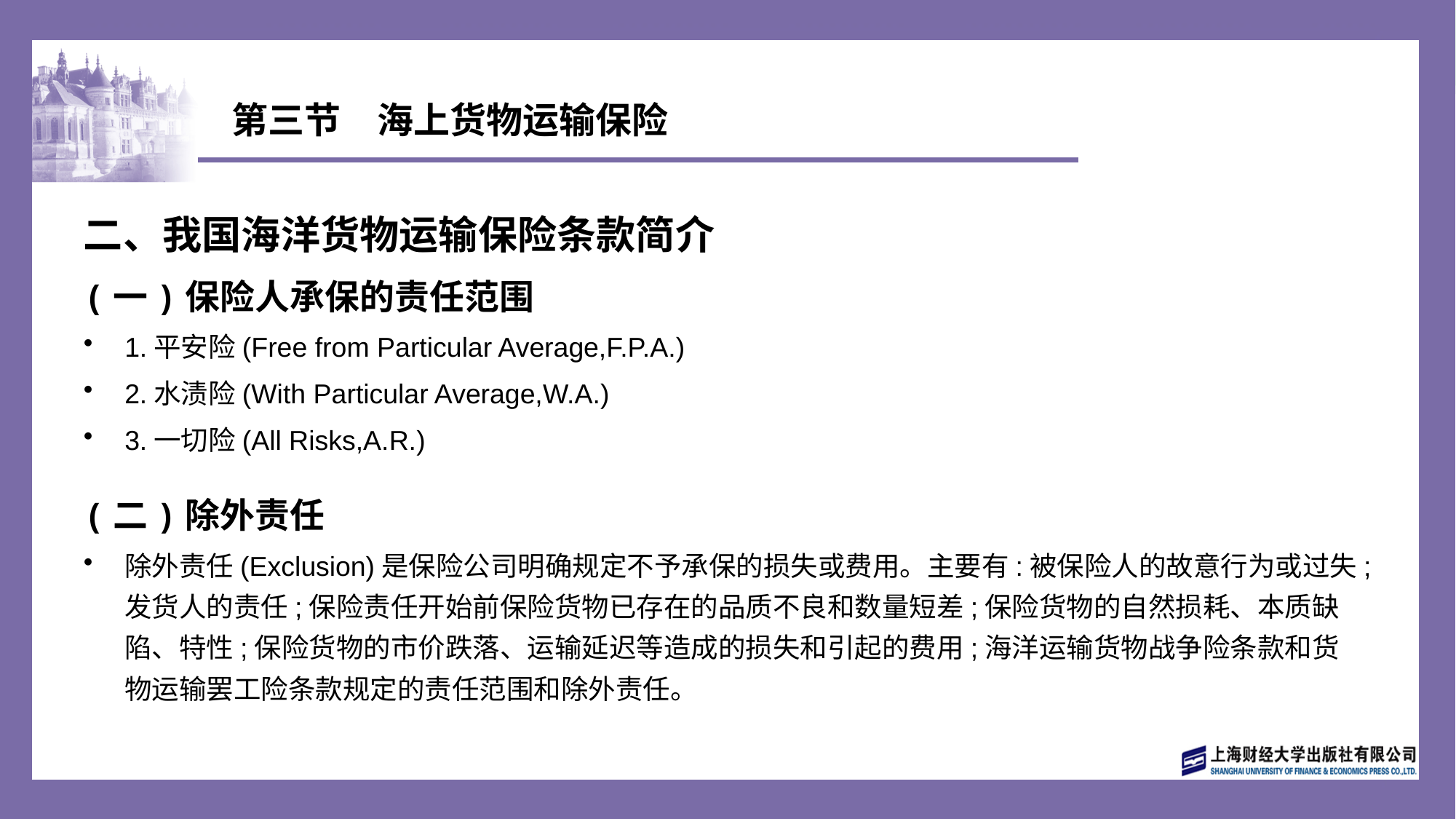

# 第三节　海上货物运输保险
二、我国海洋货物运输保险条款简介
(一)保险人承保的责任范围
1.平安险(Free from Particular Average,F.P.A.)
2.水渍险(With Particular Average,W.A.)
3.一切险(All Risks,A.R.)
(二)除外责任
除外责任(Exclusion)是保险公司明确规定不予承保的损失或费用。主要有:被保险人的故意行为或过失;发货人的责任;保险责任开始前保险货物已存在的品质不良和数量短差;保险货物的自然损耗、本质缺陷、特性;保险货物的市价跌落、运输延迟等造成的损失和引起的费用;海洋运输货物战争险条款和货物运输罢工险条款规定的责任范围和除外责任。